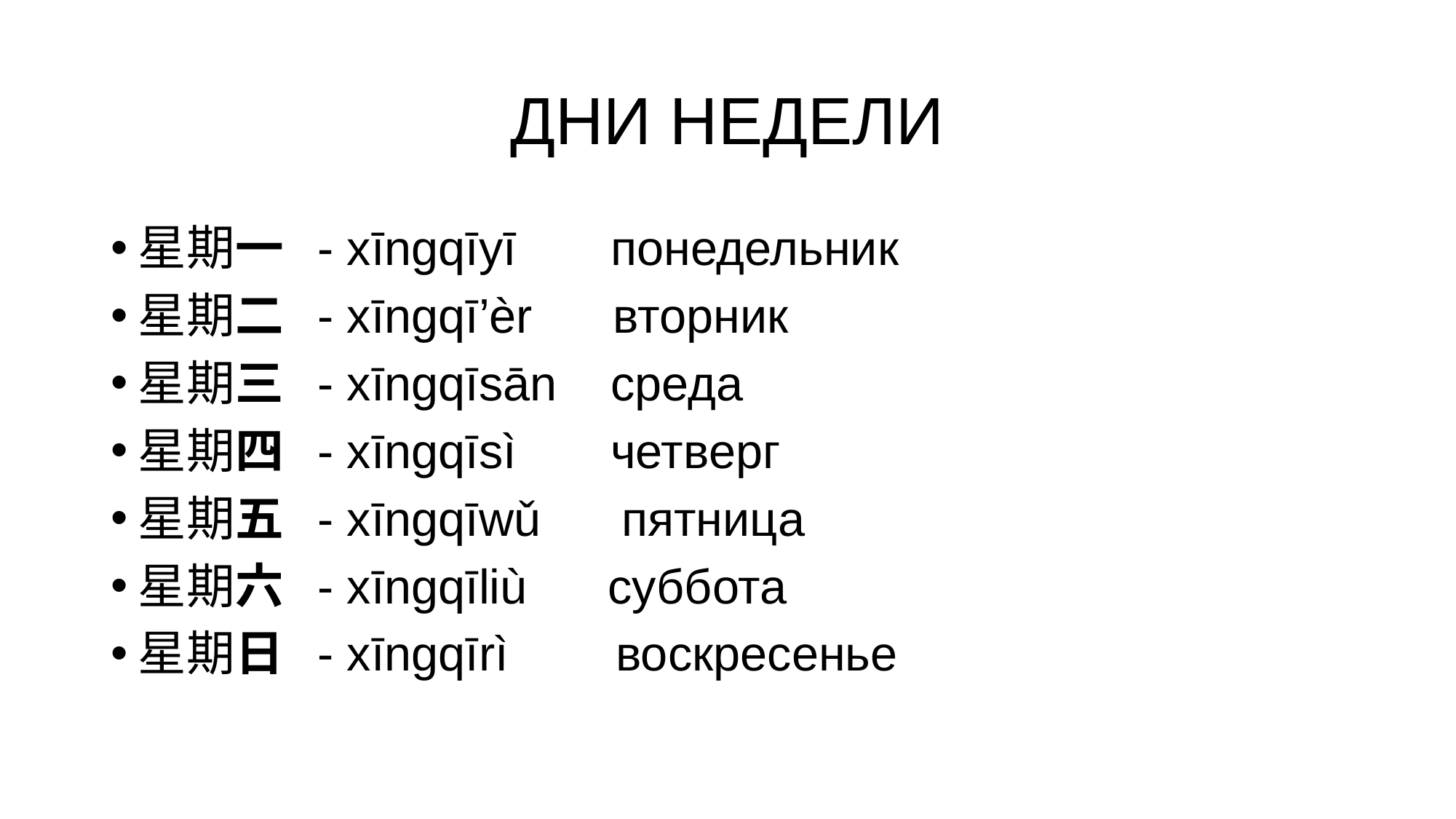

# ДНИ НЕДЕЛИ
星期一  - xīngqīyī       понедельник
星期二  - xīngqī’èr      вторник
星期三  - xīngqīsān    среда
星期四  - xīngqīsì       четверг
星期五  - xīngqīwǔ      пятница
星期六  - xīngqīliù      суббота
星期日  - xīngqīrì        воскресенье